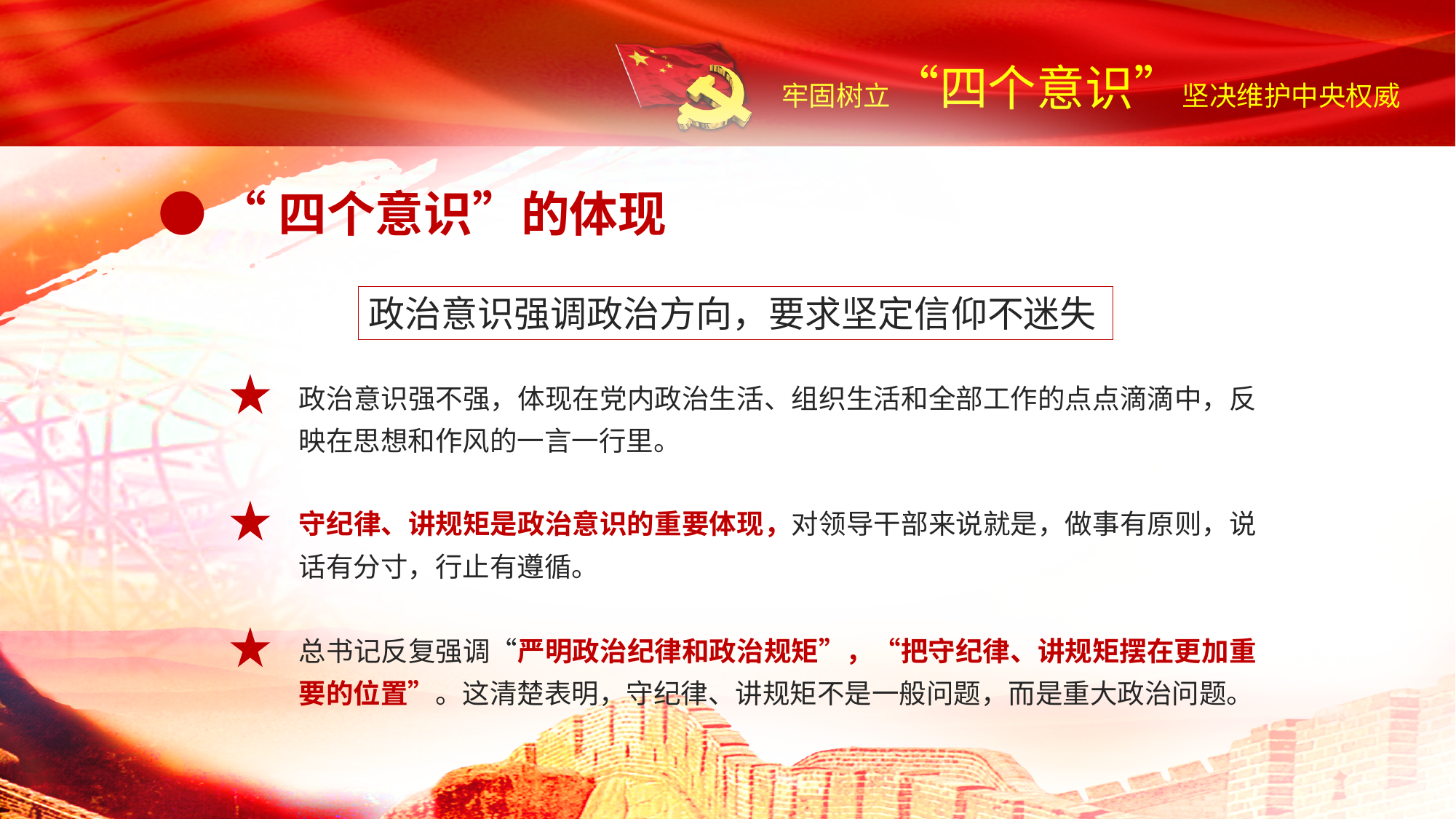

● “四个意识”的体现
政治意识强调政治方向，要求坚定信仰不迷失

政治意识强不强，体现在党内政治生活、组织生活和全部工作的点点滴滴中，反映在思想和作风的一言一行里。

守纪律、讲规矩是政治意识的重要体现，对领导干部来说就是，做事有原则，说话有分寸，行止有遵循。

总书记反复强调“严明政治纪律和政治规矩”，“把守纪律、讲规矩摆在更加重要的位置”。这清楚表明，守纪律、讲规矩不是一般问题，而是重大政治问题。